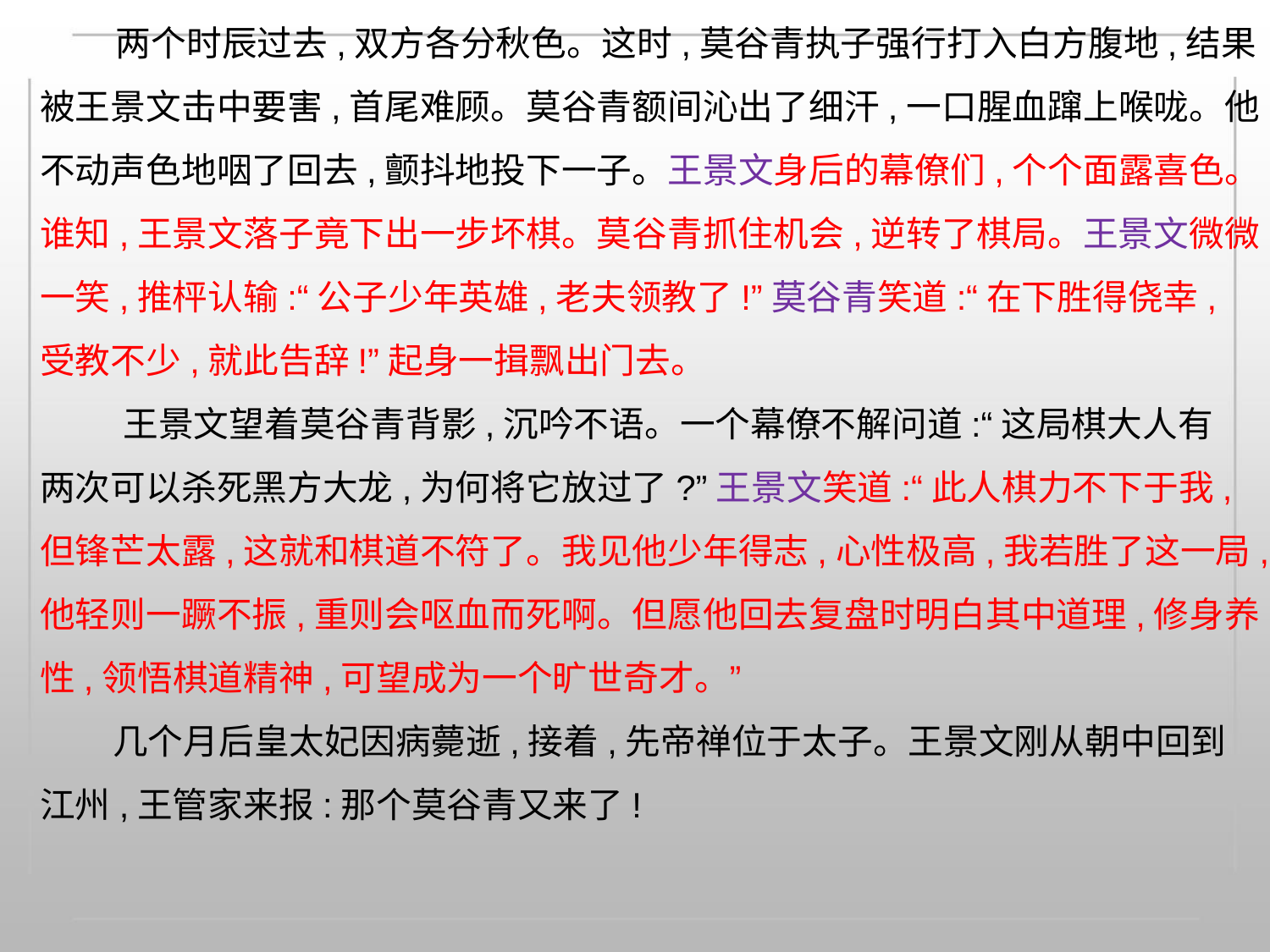

两个时辰过去,双方各分秋色。这时,莫谷青执子强行打入白方腹地,结果
被王景文击中要害,首尾难顾。莫谷青额间沁出了细汗,一口腥血蹿上喉咙。他
不动声色地咽了回去,颤抖地投下一子。王景文身后的幕僚们,个个面露喜色。
谁知,王景文落子竟下出一步坏棋。莫谷青抓住机会,逆转了棋局。王景文微微
一笑,推枰认输:“公子少年英雄,老夫领教了!”莫谷青笑道:“在下胜得侥幸,
受教不少,就此告辞!”起身一揖飘出门去。
王景文望着莫谷青背影,沉吟不语。一个幕僚不解问道:“这局棋大人有
两次可以杀死黑方大龙,为何将它放过了?”王景文笑道:“此人棋力不下于我,
但锋芒太露,这就和棋道不符了。我见他少年得志,心性极高,我若胜了这一局,
他轻则一蹶不振,重则会呕血而死啊。但愿他回去复盘时明白其中道理,修身养
性,领悟棋道精神,可望成为一个旷世奇才。”
几个月后皇太妃因病薨逝,接着,先帝禅位于太子。王景文刚从朝中回到
江州,王管家来报:那个莫谷青又来了!